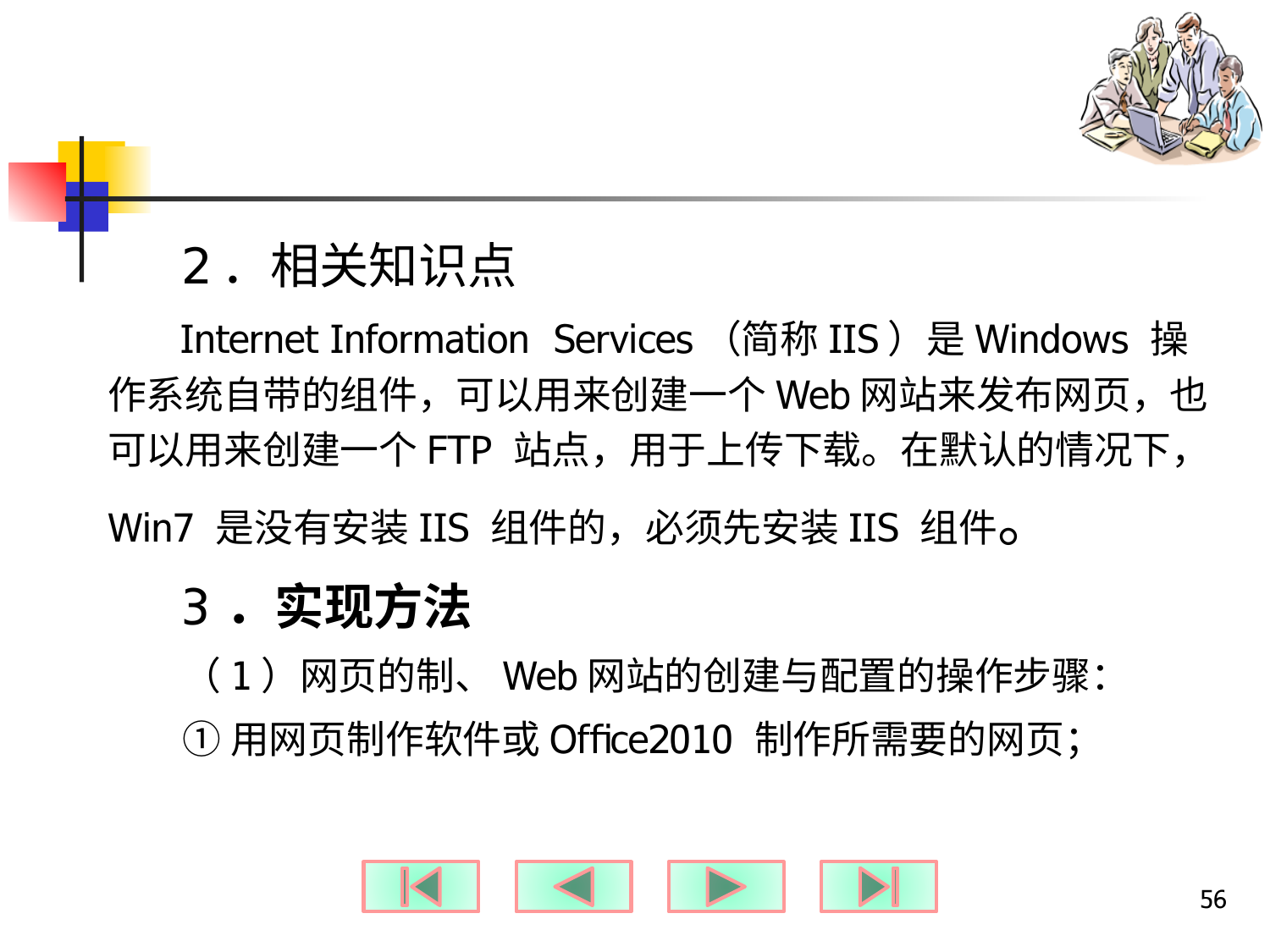

#
2．相关知识点
      Internet Information  Services（简称IIS）是Windows 操作系统自带的组件，可以用来创建一个Web网站来发布网页，也可以用来创建一个FTP 站点，用于上传下载。在默认的情况下，Win7 是没有安装IIS 组件的，必须先安装IIS 组件。
3．实现方法
（1）网页的制、Web网站的创建与配置的操作步骤：
①用网页制作软件或Office2010 制作所需要的网页；

56